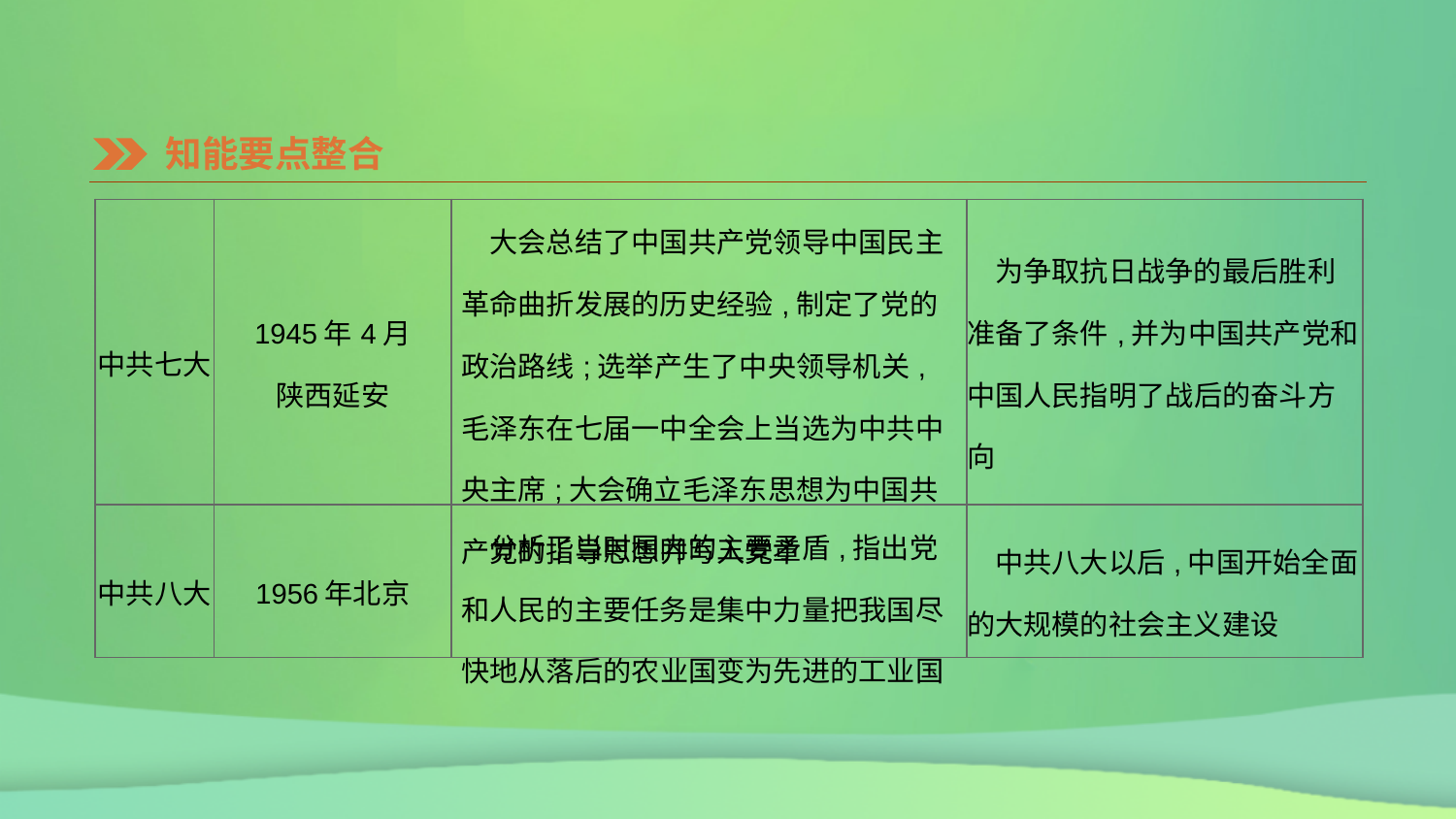

知能要点整合

| 中共七大 | 1945年4月 陕西延安 | 大会总结了中国共产党领导中国民主革命曲折发展的历史经验,制定了党的政治路线;选举产生了中央领导机关,毛泽东在七届一中全会上当选为中共中央主席;大会确立毛泽东思想为中国共产党的指导思想并写入党章 | 为争取抗日战争的最后胜利准备了条件,并为中国共产党和中国人民指明了战后的奋斗方向 |
| --- | --- | --- | --- |
| 中共八大 | 1956年北京 | 分析了当时国内的主要矛盾,指出党和人民的主要任务是集中力量把我国尽快地从落后的农业国变为先进的工业国 | 中共八大以后,中国开始全面的大规模的社会主义建设 |